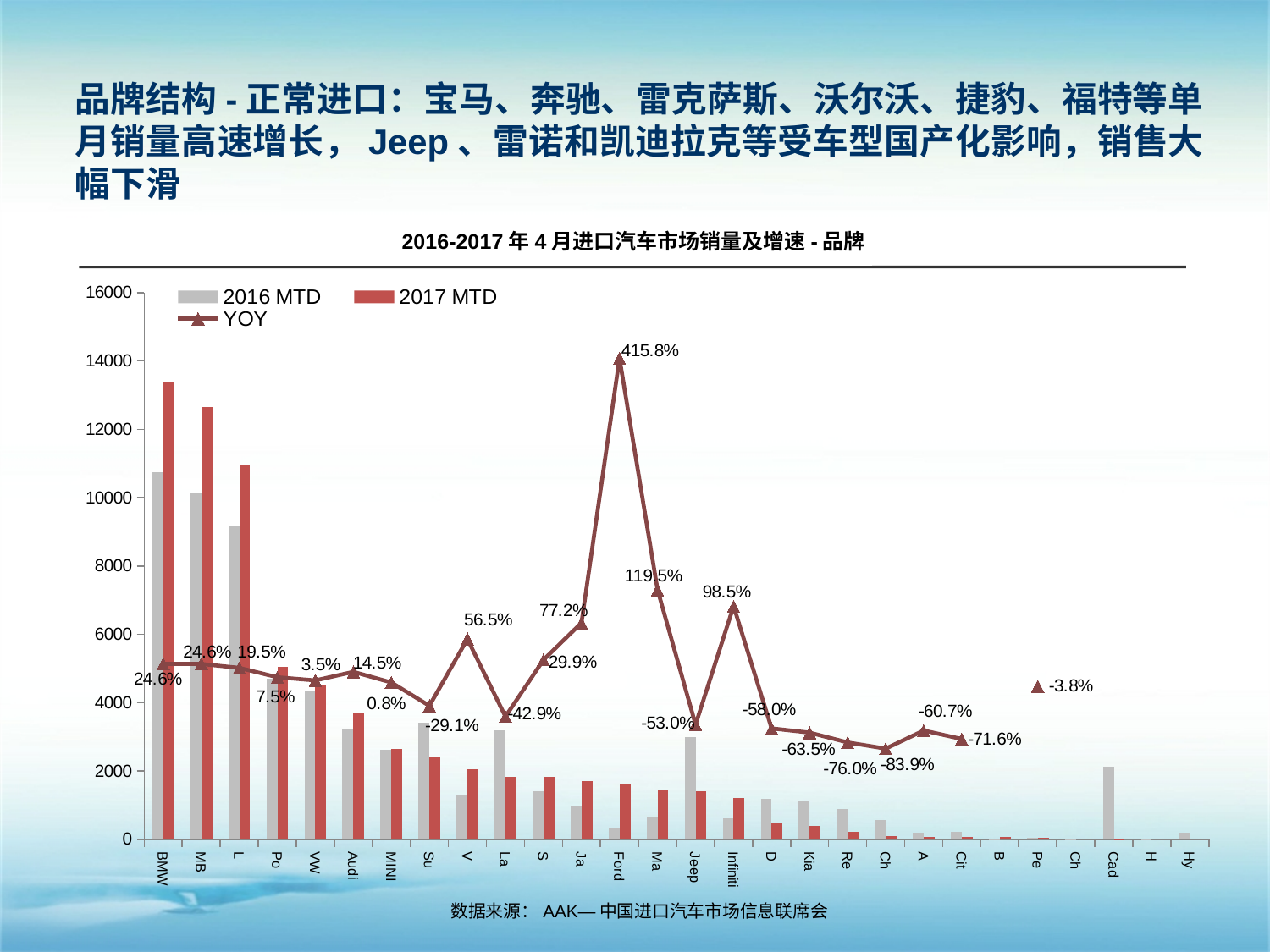

品牌结构-正常进口：宝马、奔驰、雷克萨斯、沃尔沃、捷豹、福特等单月销量高速增长，Jeep、雷诺和凯迪拉克等受车型国产化影响，销售大幅下滑
2016-2017年4月进口汽车市场销量及增速-品牌

### Chart

| Category | 2016 MTD | 2017 MTD | YOY |
|---|---|---|---|
| BMW | 10751.0 | 13400.0 | 0.2463956841224078 |
| MB | 10155.0 | 12651.0 | 0.24579025110782923 |
| Lexus | 9171.0 | 10963.0 | 0.19539853887253325 |
| Porsche  | 4697.0 | 5050.0 | 0.07515435384287851 |
| VW | 4351.0 | 4504.0 | 0.035164330039071386 |
| Audi | 3215.0 | 3680.0 | 0.14463452566096419 |
| MINI | 2615.0 | 2635.0 | 0.007648183556405278 |
| Subaru | 3418.0 | 2424.0 | -0.2908133411351669 |
| Volvo | 1309.0 | 2049.0 | 0.5653170359052713 |
| Land Rover | 3201.0 | 1829.0 | -0.4286160574820369 |
| Smart | 1403.0 | 1822.0 | 0.2986457590876694 |
| Jaguar | 957.0 | 1696.0 | 0.7722048066875669 |
| Ford | 316.0 | 1630.0 | 4.158227848101266 |
| Maserati | 656.0 | 1440.0 | 1.1951219512195124 |
| Jeep | 2986.0 | 1402.0 | -0.5304755525787017 |
| Infiniti | 610.0 | 1211.0 | 0.9852459016393442 |
| Dodge | 1194.0 | 502.0 | -0.5795644891122264 |
| Kia | 1100.0 | 402.0 | -0.6345454545454561 |
| Renault | 878.0 | 211.0 | -0.7596810933940797 |
| Chrysler | 560.0 | 90.0 | -0.8392857142857146 |
| Acura | 196.0 | 77.0 | -0.6071428571428577 |
| Citroen | 225.0 | 64.0 | -0.7155555555555556 |
| Buick | 1.0 | 61.0 | None |
| Peugeot | 52.0 | 50.0 | -0.038461538461538436 |
| Chevrolet | 1.0 | 10.0 | None |
| Cadillac | 2134.0 | 1.0 | None |
| Honda | 2.0 | 0.0 | None |
| Hyundai | 200.0 | 0.0 | None |
数据来源：AAK—中国进口汽车市场信息联席会